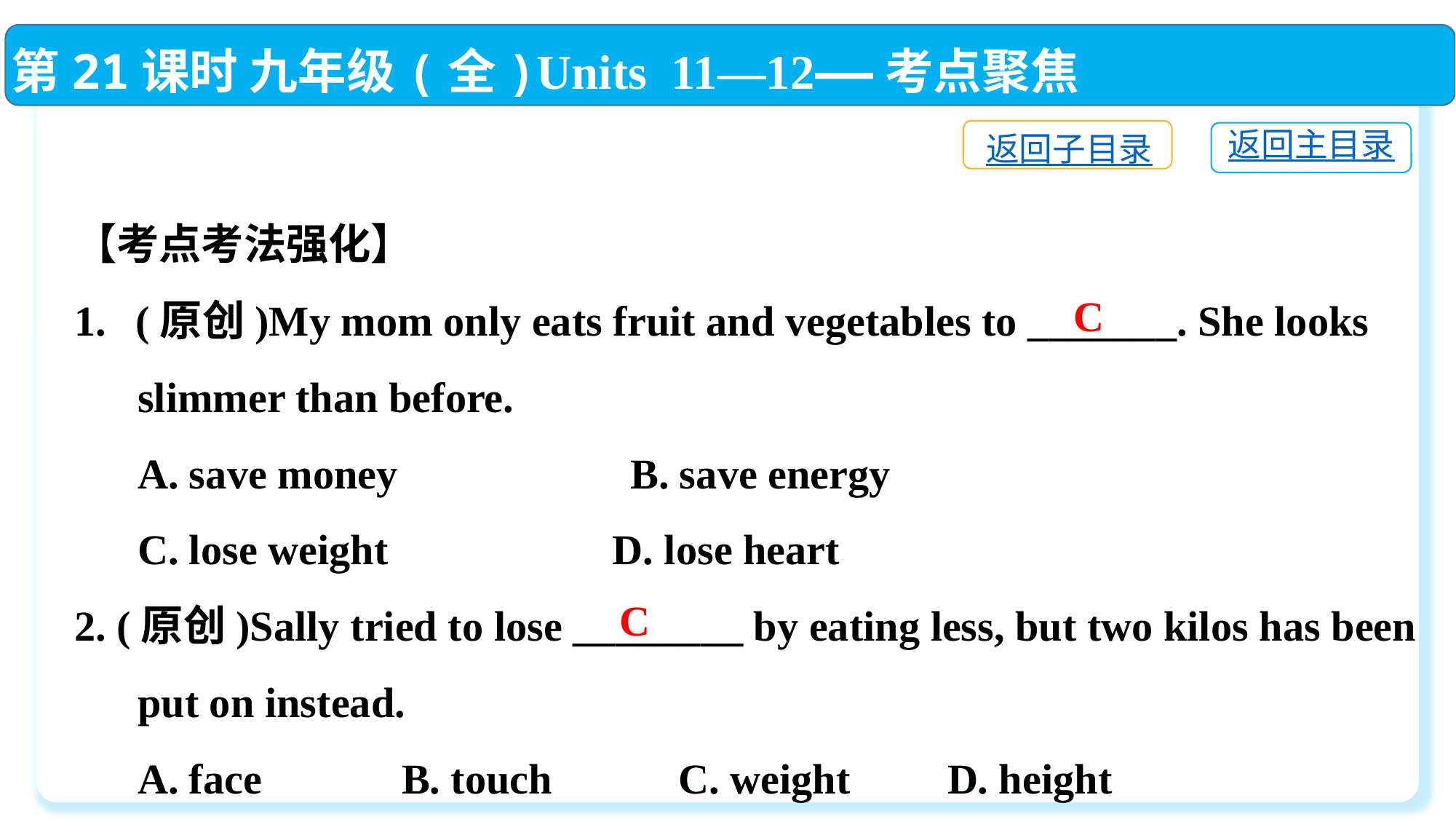

第21课时 九年级(全)Units  11—12——考点聚焦

返回子目录
返回主目录
【考点考法强化】
(原创)My mom only eats fruit and vegetables to _______. She looks
      slimmer than before.
      A. save money　　　　　B. save energy
      C. lose weight	                    D. lose heart
2. (原创)Sally tried to lose ________ by eating less, but two kilos has been
      put on instead.
      A. face　　	B. touch　 	     C. weight　 	D. height

C
C